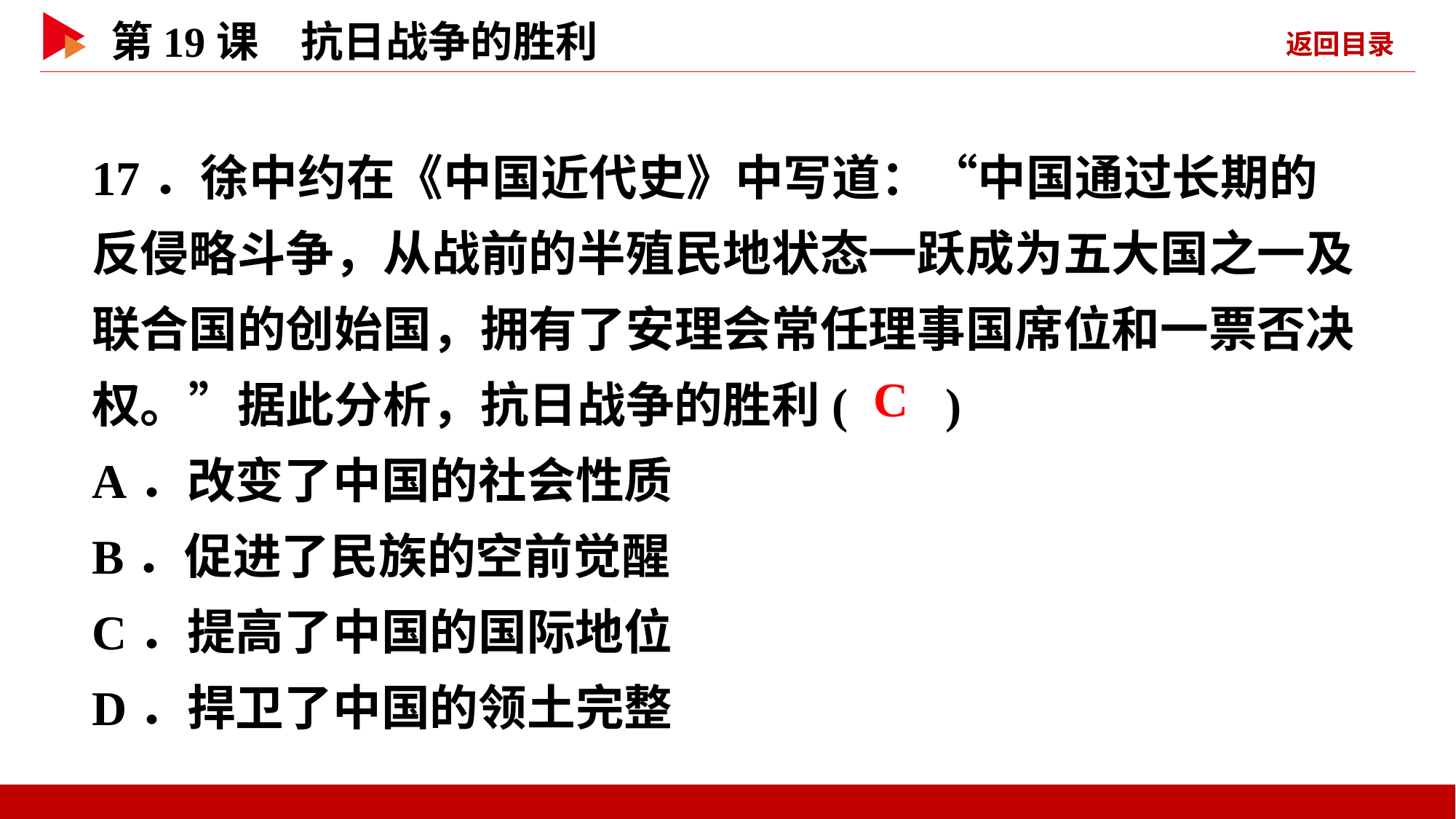

17．徐中约在《中国近代史》中写道：“中国通过长期的反侵略斗争，从战前的半殖民地状态一跃成为五大国之一及联合国的创始国，拥有了安理会常任理事国席位和一票否决权。”据此分析，抗日战争的胜利(        )
A．改变了中国的社会性质
B．促进了民族的空前觉醒
C．提高了中国的国际地位
D．捍卫了中国的领土完整
   C